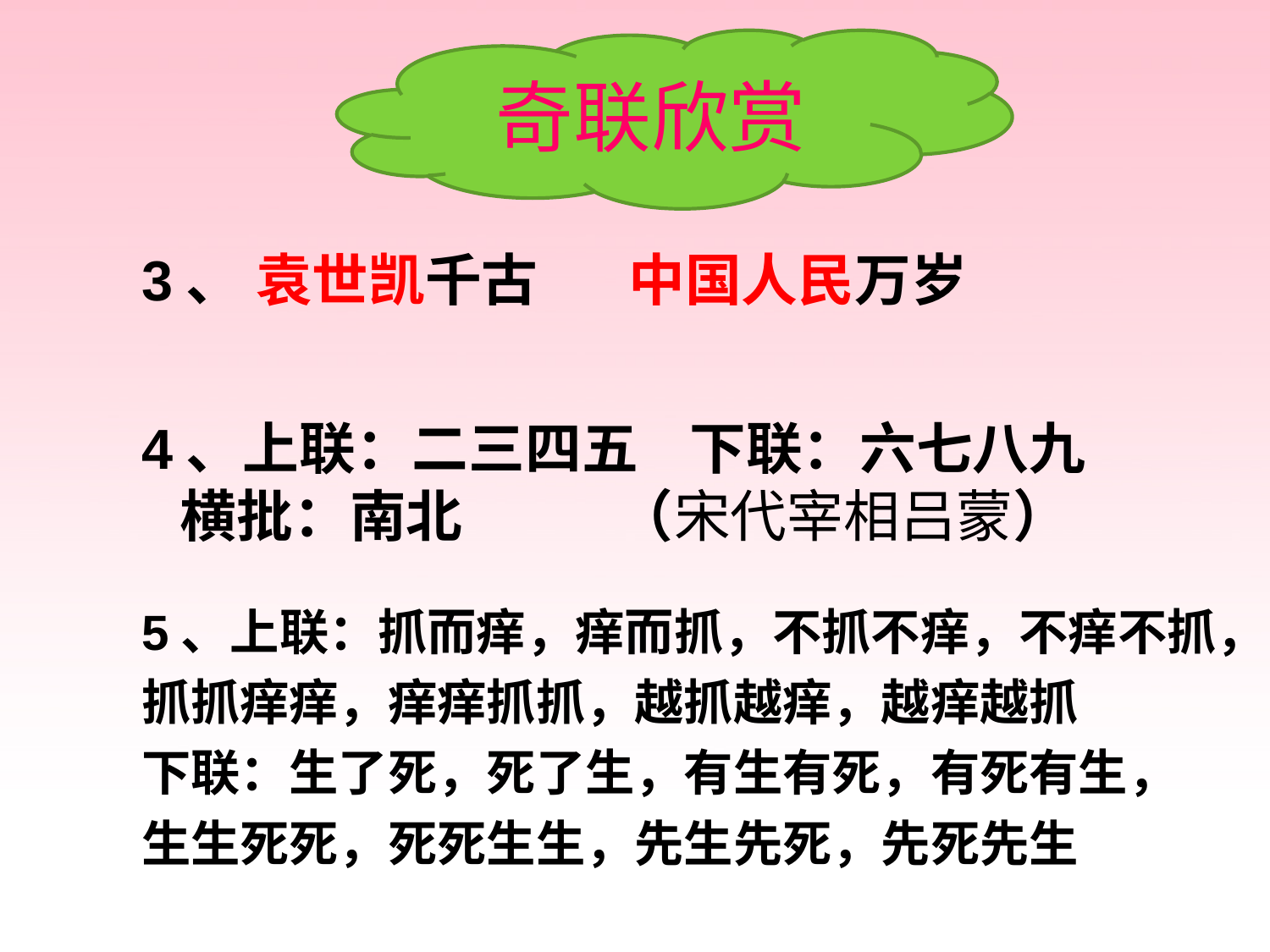

奇联欣赏
3、 袁世凯千古       中国人民万岁
4、上联：二三四五    下联：六七八九     横批：南北            （宋代宰相吕蒙）
5、上联：抓而痒，痒而抓，不抓不痒，不痒不抓，抓抓痒痒，痒痒抓抓，越抓越痒，越痒越抓
下联：生了死，死了生，有生有死，有死有生，生生死死，死死生生，先生先死，先死先生